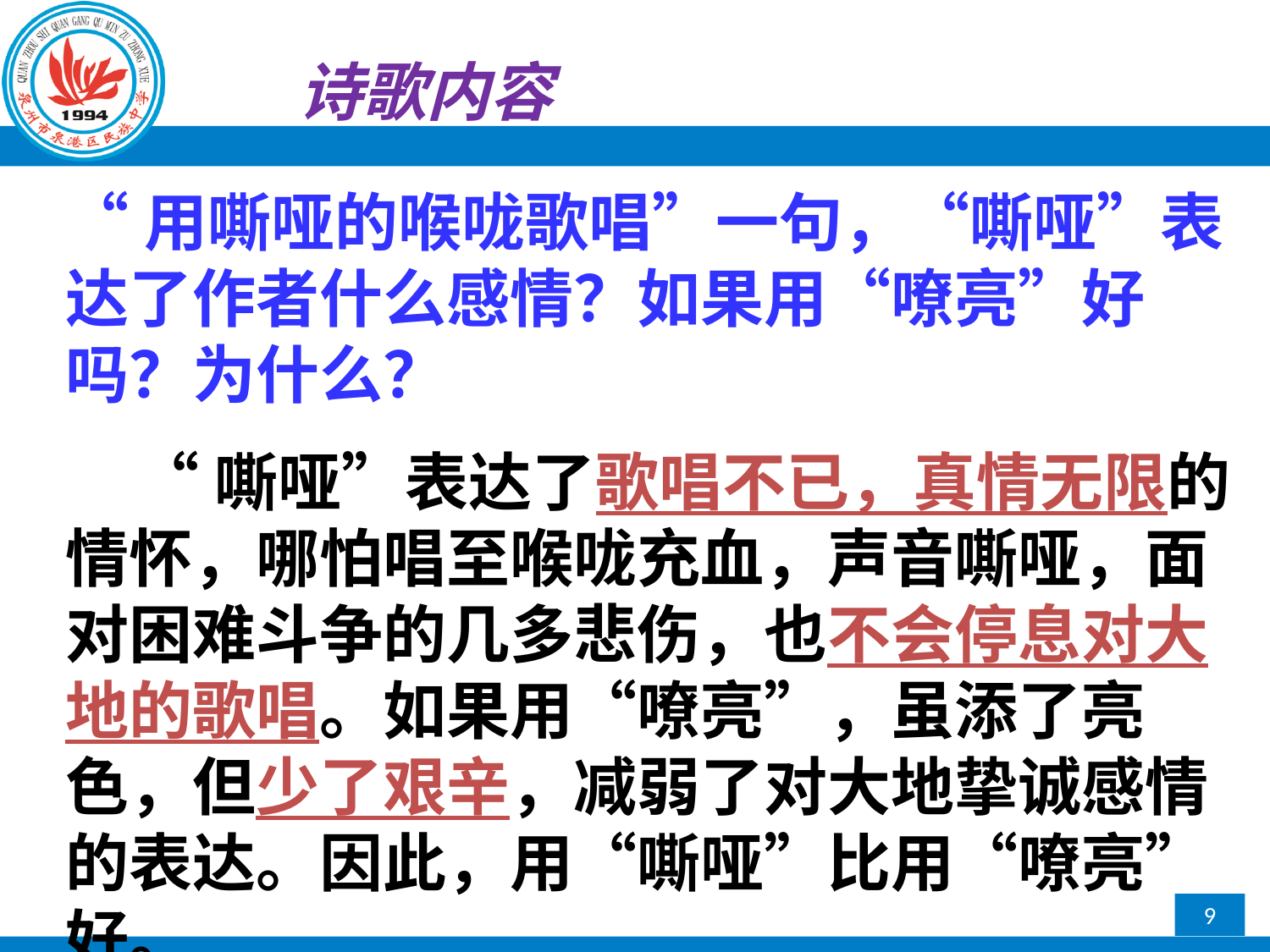

诗歌内容
“用嘶哑的喉咙歌唱”一句，“嘶哑”表达了作者什么感情？如果用“嘹亮”好吗？为什么？
     “嘶哑”表达了歌唱不已，真情无限的情怀，哪怕唱至喉咙充血，声音嘶哑，面对困难斗争的几多悲伤，也不会停息对大地的歌唱。如果用“嘹亮”，虽添了亮色，但少了艰辛，减弱了对大地挚诚感情的表达。因此，用“嘶哑”比用“嘹亮”好。